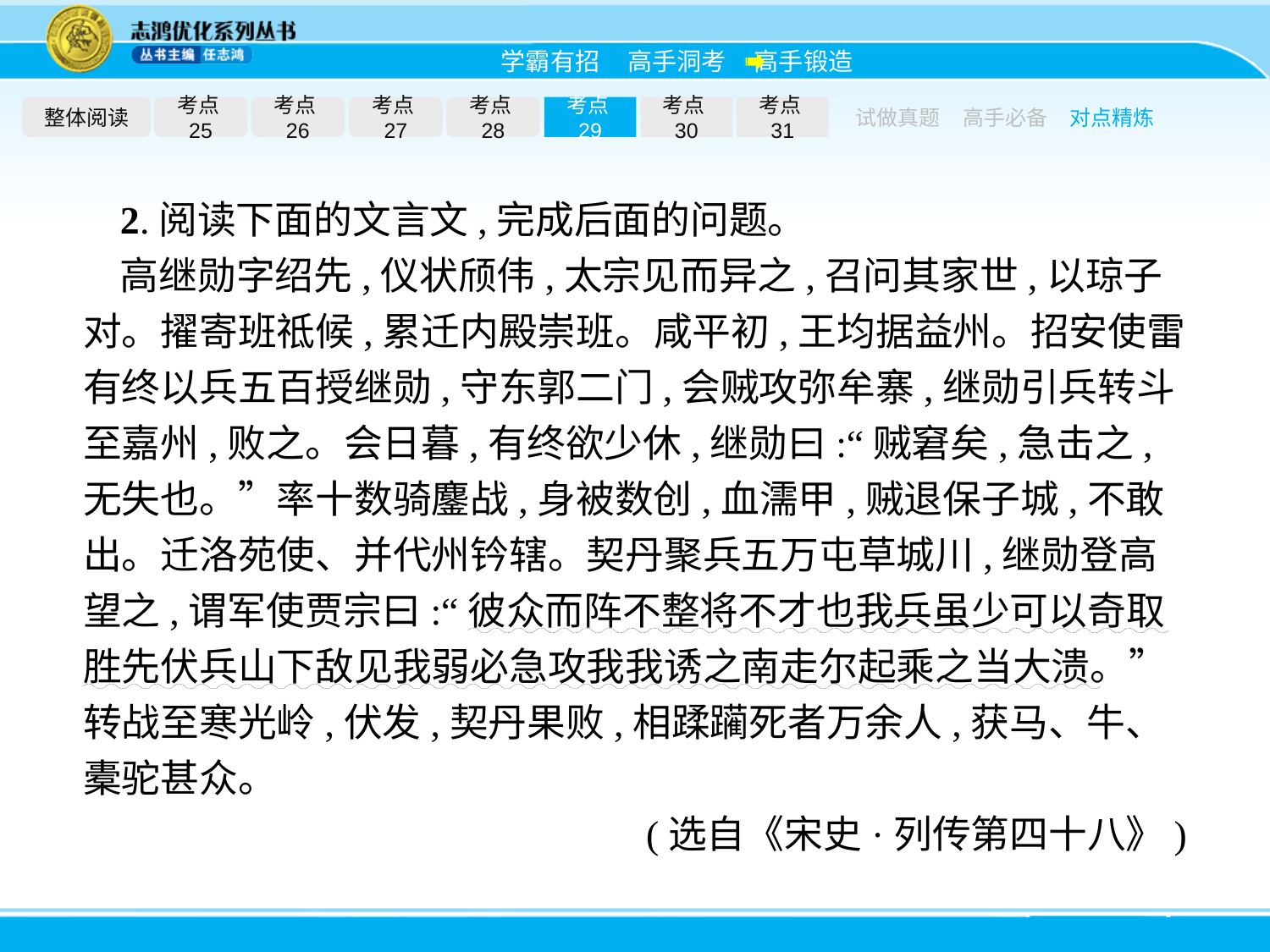

整体阅读
考点25
考点26
考点27
考点28
考点29
考点30
考点31
试做真题
高手必备
对点精炼
2.阅读下面的文言文,完成后面的问题。
高继勋字绍先,仪状颀伟,太宗见而异之,召问其家世,以琼子对。擢寄班祗候,累迁内殿崇班。咸平初,王均据益州。招安使雷有终以兵五百授继勋,守东郭二门,会贼攻弥牟寨,继勋引兵转斗至嘉州,败之。会日暮,有终欲少休,继勋曰:“贼窘矣,急击之,无失也。”率十数骑鏖战,身被数创,血濡甲,贼退保子城,不敢出。迁洛苑使、并代州钤辖。契丹聚兵五万屯草城川,继勋登高望之,谓军使贾宗曰:“彼众而阵不整将不才也我兵虽少可以奇取胜先伏兵山下敌见我弱必急攻我我诱之南走尔起乘之当大溃。”转战至寒光岭,伏发,契丹果败,相蹂躏死者万余人,获马、牛、橐驼甚众。
(选自《宋史·列传第四十八》)